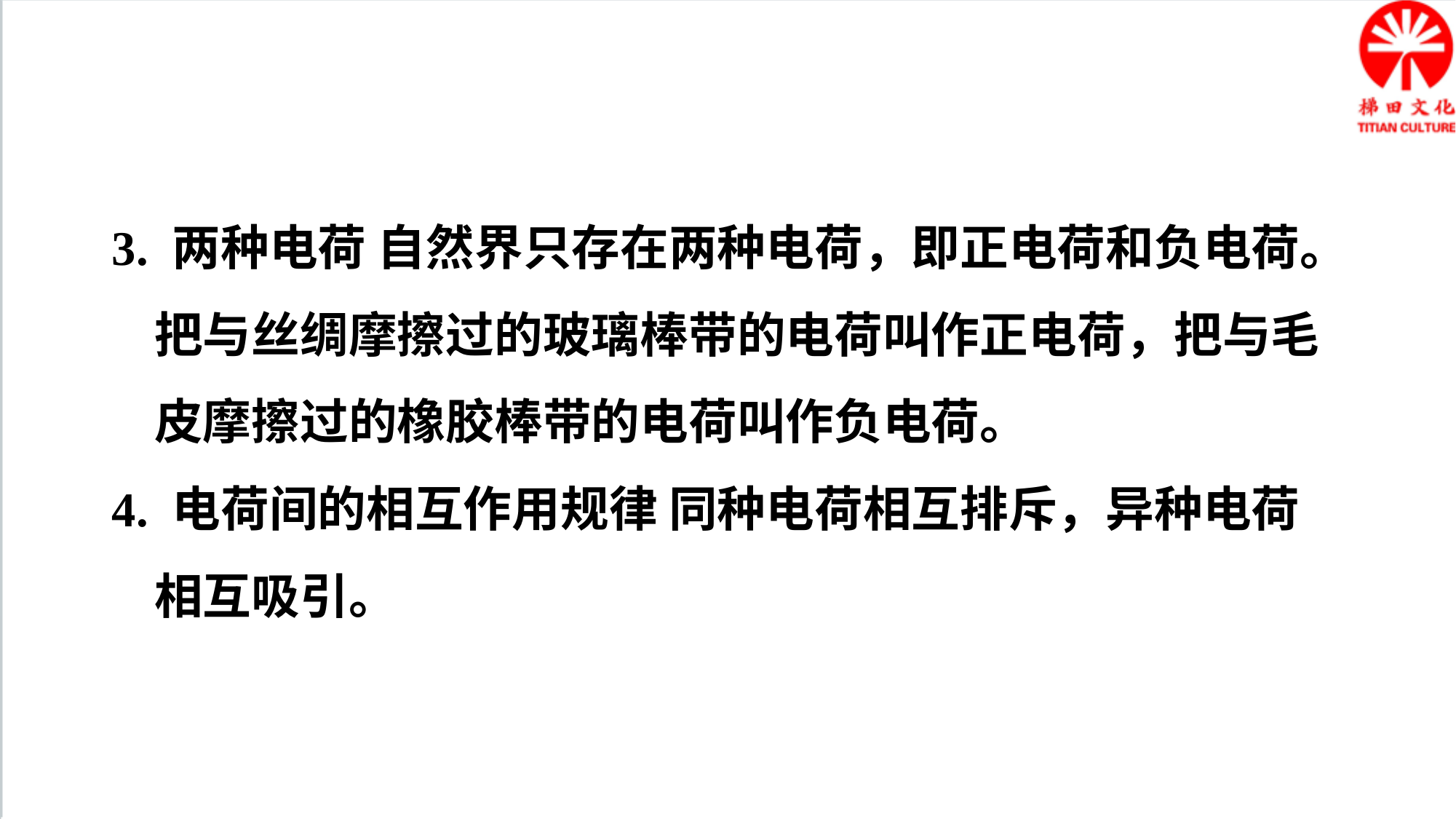

3. 两种电荷 自然界只存在两种电荷，即正电荷和负电荷。把与丝绸摩擦过的玻璃棒带的电荷叫作正电荷，把与毛皮摩擦过的橡胶棒带的电荷叫作负电荷。
4. 电荷间的相互作用规律 同种电荷相互排斥，异种电荷相互吸引。